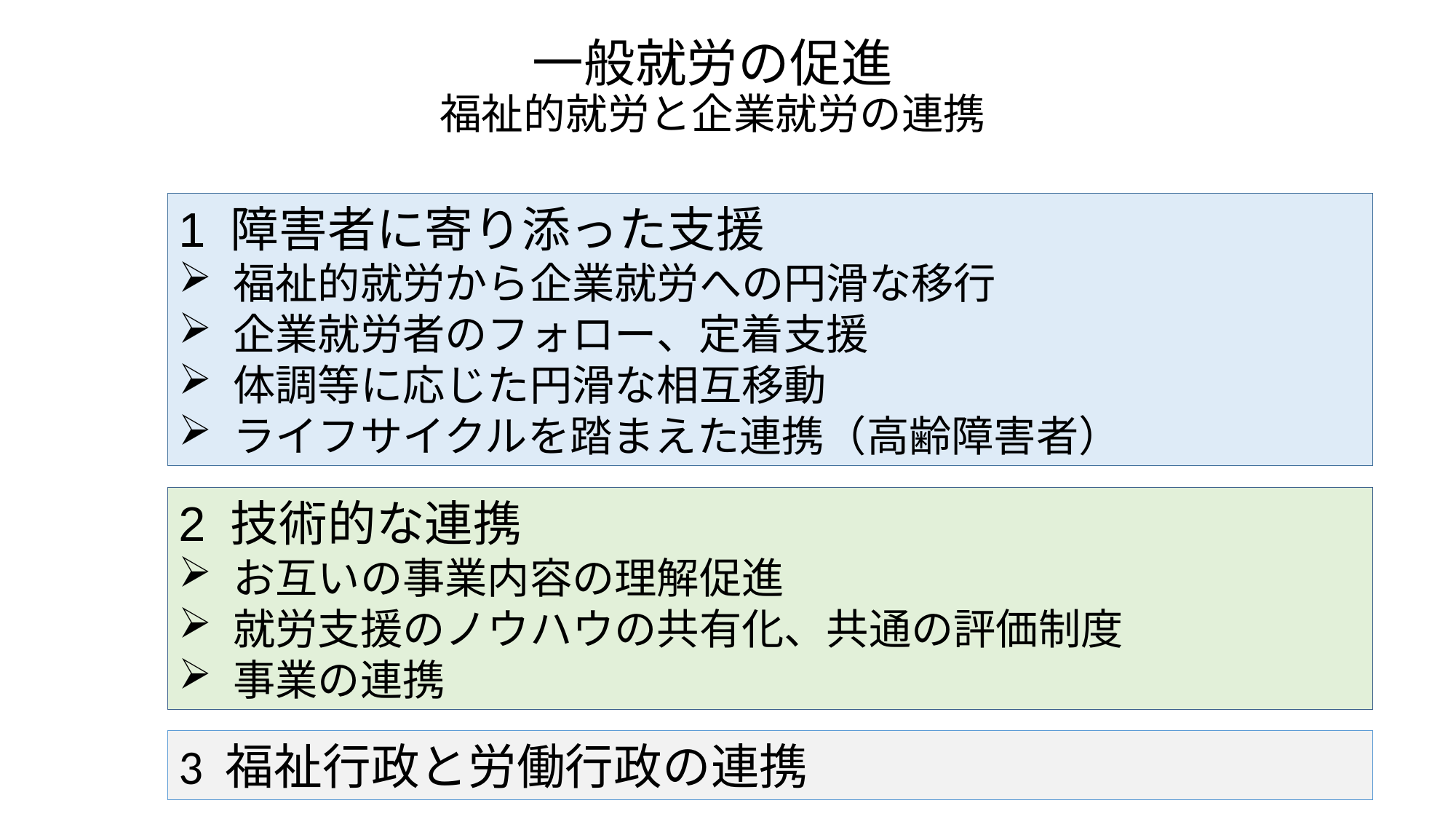

# 一般就労の促進 福祉的就労と企業就労の連携
1 障害者に寄り添った支援
福祉的就労から企業就労への円滑な移行
企業就労者のフォロー、定着支援
体調等に応じた円滑な相互移動
ライフサイクルを踏まえた連携（高齢障害者）
2 技術的な連携
お互いの事業内容の理解促進
就労支援のノウハウの共有化、共通の評価制度
事業の連携
3 福祉行政と労働行政の連携